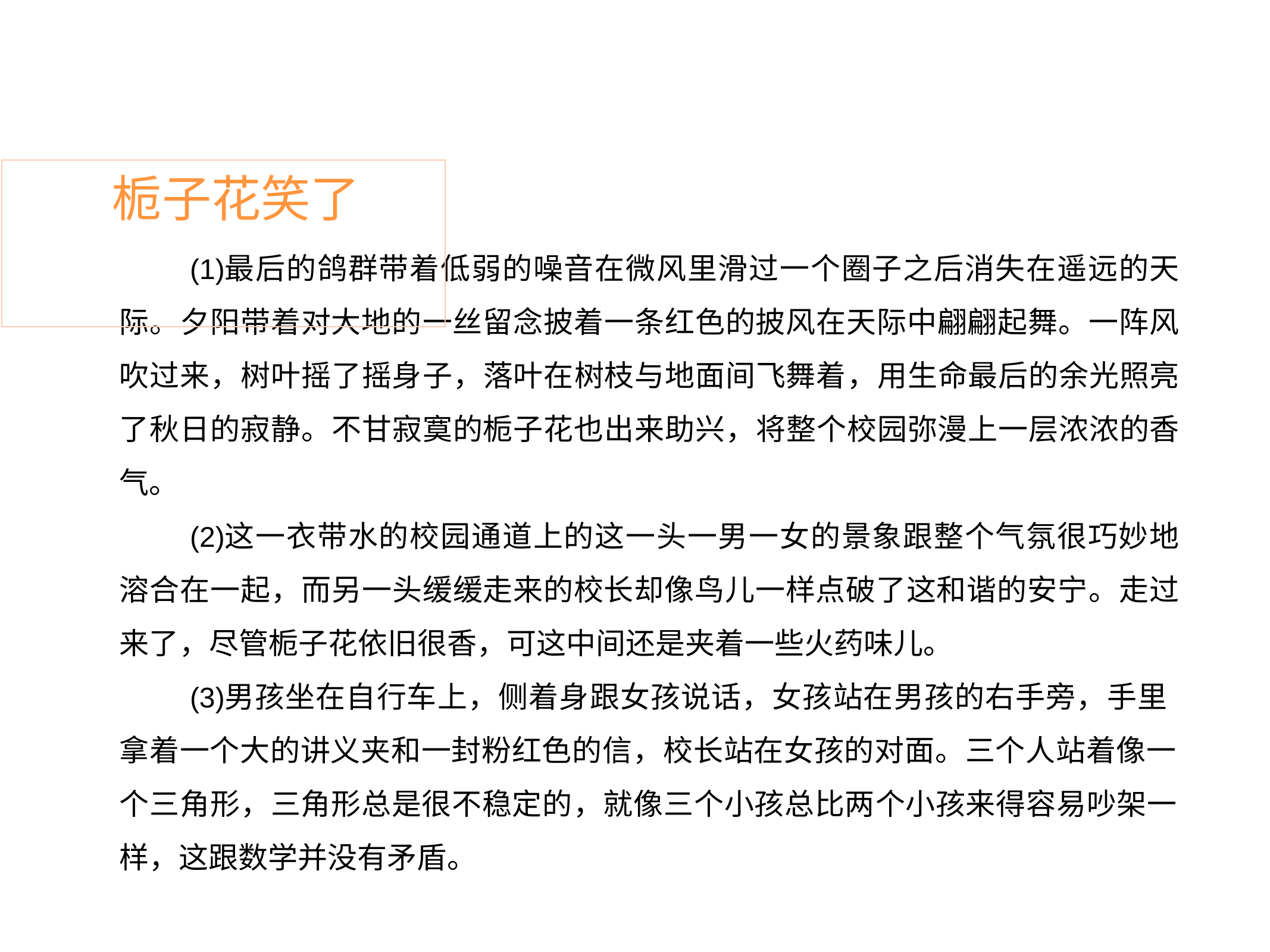

# 栀子花笑了
最后的鸽群带着低弱的噪音在微风里滑过一个圈子之后消失在遥远的天 际。夕阳带着对大地的一丝留念披着一条红色的披风在天际中翩翩起舞。一阵风 吹过来，树叶摇了摇身子，落叶在树枝与地面间飞舞着，用生命最后的余光照亮 了秋日的寂静。不甘寂寞的栀子花也出来助兴，将整个校园弥漫上一层浓浓的香 气。
这一衣带水的校园通道上的这一头一男一女的景象跟整个气氛很巧妙地 溶合在一起，而另一头缓缓走来的校长却像鸟儿一样点破了这和谐的安宁。走过 来了，尽管栀子花依旧很香，可这中间还是夹着一些火药味儿。
男孩坐在自行车上，侧着身跟女孩说话，女孩站在男孩的右手旁，手里 拿着一个大的讲义夹和一封粉红色的信，校长站在女孩的对面。三个人站着像一
个三角形，三角形总是很不稳定的，就像三个小孩总比两个小孩来得容易吵架一 样，这跟数学并没有矛盾。